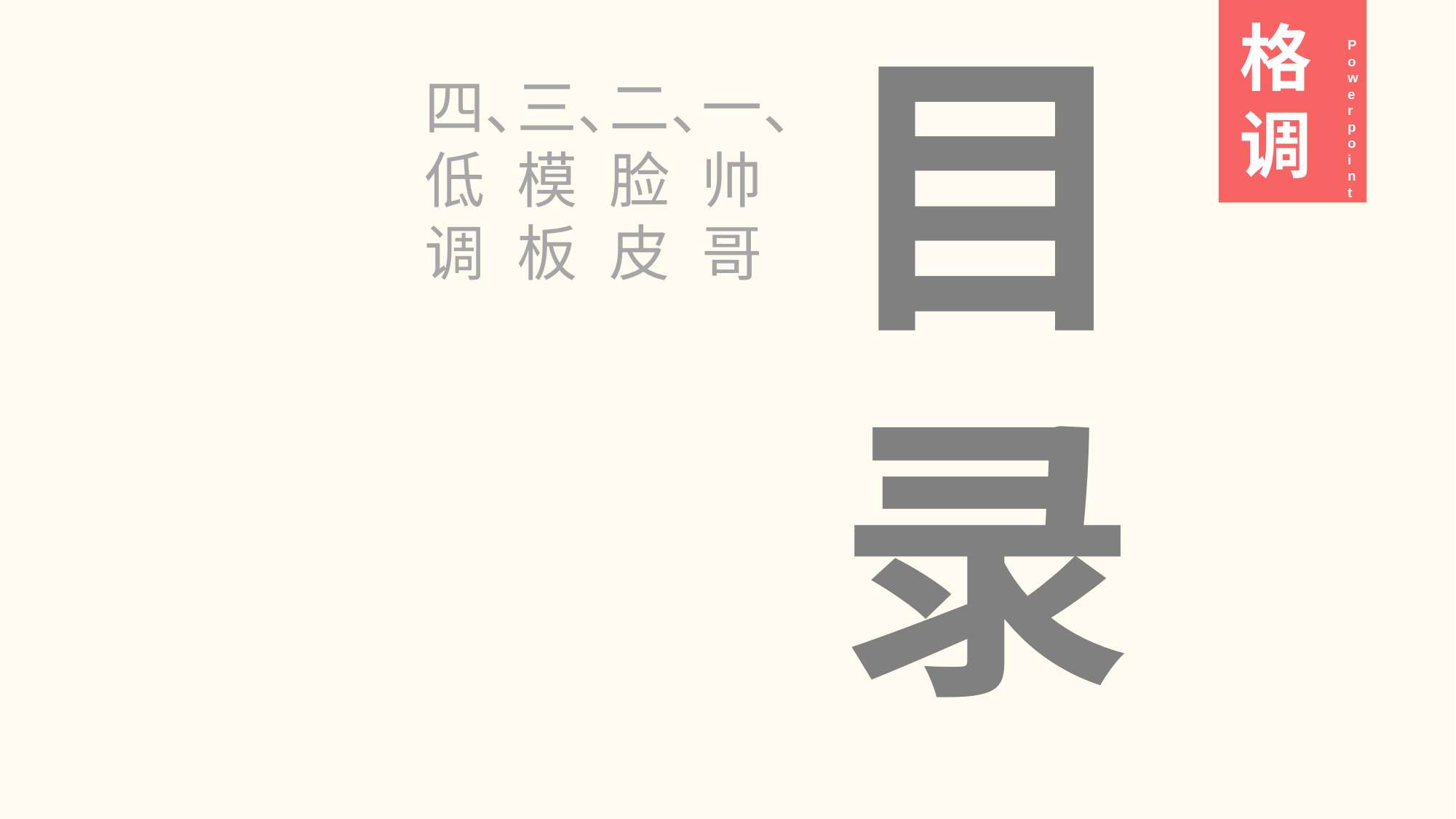

目录

逼格
格调
Powerpoint
Powerpoint
四、
低调
三、
模板
二、
脸皮
一、帅哥